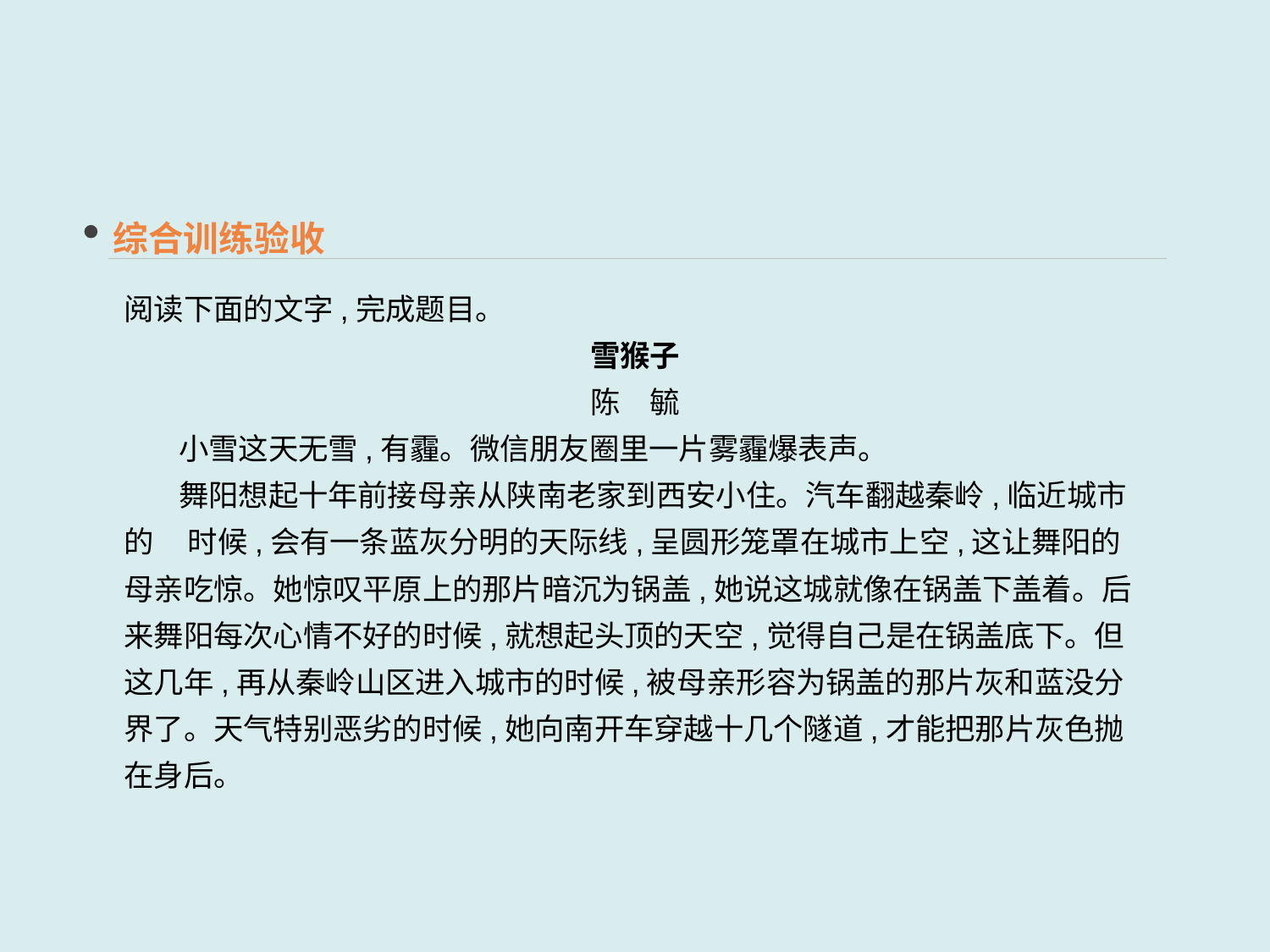

综合训练验收

阅读下面的文字,完成题目。
雪猴子
陈　毓
       小雪这天无雪,有霾。微信朋友圈里一片雾霾爆表声。
       舞阳想起十年前接母亲从陕南老家到西安小住。汽车翻越秦岭,临近城市的     时候,会有一条蓝灰分明的天际线,呈圆形笼罩在城市上空,这让舞阳的母亲吃惊。她惊叹平原上的那片暗沉为锅盖,她说这城就像在锅盖下盖着。后来舞阳每次心情不好的时候,就想起头顶的天空,觉得自己是在锅盖底下。但这几年,再从秦岭山区进入城市的时候,被母亲形容为锅盖的那片灰和蓝没分界了。天气特别恶劣的时候,她向南开车穿越十几个隧道,才能把那片灰色抛在身后。